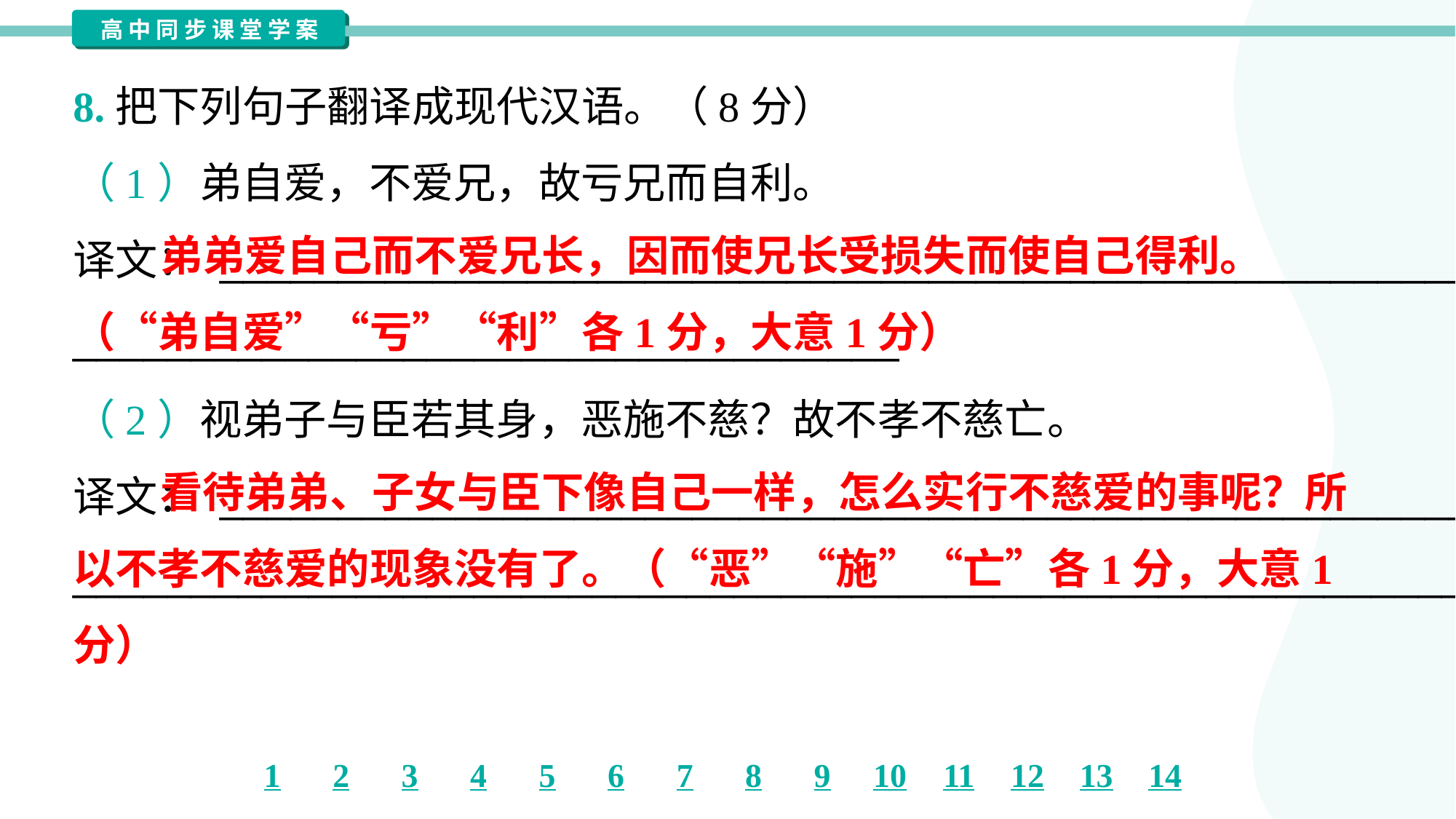

8.把下列句子翻译成现代汉语。（8分）
（1）弟自爱，不爱兄，故亏兄而自利。
译文： ______________________________________________________
___________________________________
        弟弟爱自己而不爱兄长，因而使兄长受损失而使自己得利。（“弟自爱”“亏”“利”各1分，大意1分）
（2）视弟子与臣若其身，恶施不慈？故不孝不慈亡。
译文： ______________________________________________________
____________________________________________________________
        看待弟弟、子女与臣下像自己一样，怎么实行不慈爱的事呢？所以不孝不慈爱的现象没有了。（“恶”“施”“亡”各1分，大意1分）